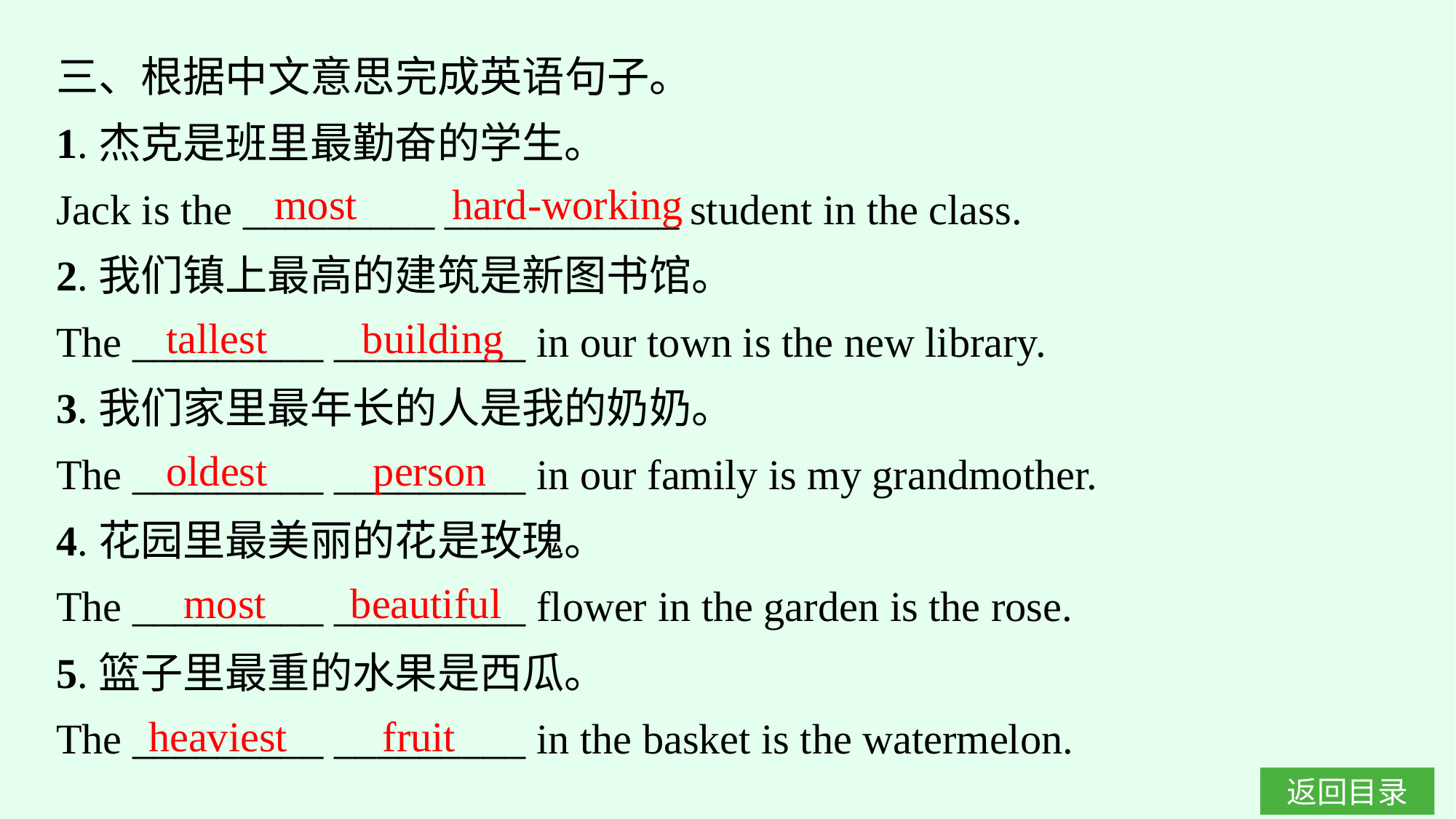

三、根据中文意思完成英语句子。
1.杰克是班里最勤奋的学生。
Jack is the _________ ___________ student in the class.
2.我们镇上最高的建筑是新图书馆。
The _________ _________ in our town is the new library.
3.我们家里最年长的人是我的奶奶。
The _________ _________ in our family is my grandmother.
4.花园里最美丽的花是玫瑰。
The _________ _________ flower in the garden is the rose.
5.篮子里最重的水果是西瓜。
The _________ _________ in the basket is the watermelon.
most         hard-working
tallest         building
oldest          person
most        beautiful
heaviest         fruit